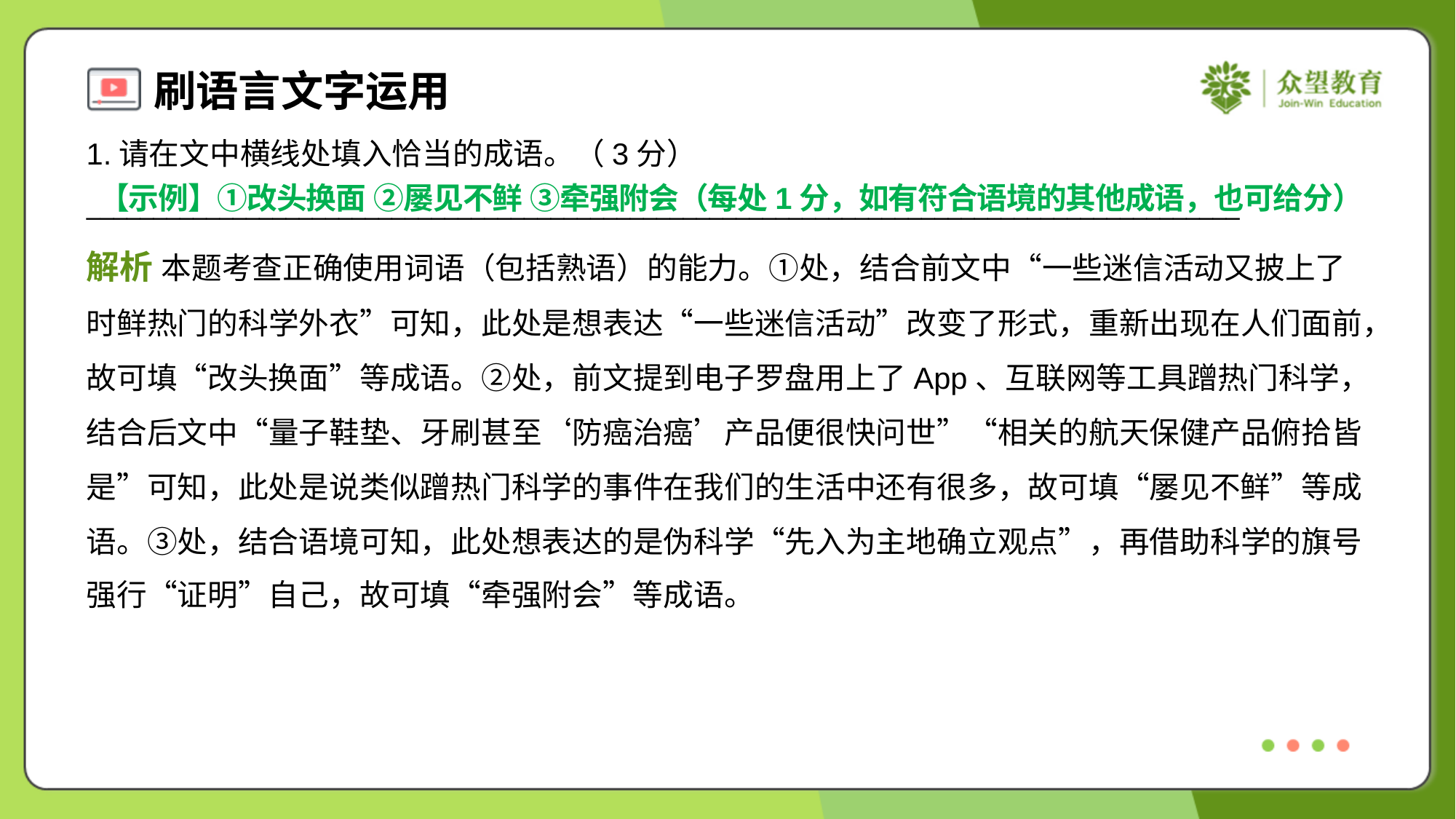

1.请在文中横线处填入恰当的成语。（3分）
_______________________________________________________________________________________
【示例】①改头换面 ②屡见不鲜 ③牵强附会（每处1分，如有符合语境的其他成语，也可给分）
解析 本题考查正确使用词语（包括熟语）的能力。①处，结合前文中“一些迷信活动又披上了
时鲜热门的科学外衣”可知，此处是想表达“一些迷信活动”改变了形式，重新出现在人们面前，
故可填“改头换面”等成语。②处，前文提到电子罗盘用上了App、互联网等工具蹭热门科学，
结合后文中“量子鞋垫、牙刷甚至‘防癌治癌’产品便很快问世”“相关的航天保健产品俯拾皆
是”可知，此处是说类似蹭热门科学的事件在我们的生活中还有很多，故可填“屡见不鲜”等成
语。③处，结合语境可知，此处想表达的是伪科学“先入为主地确立观点”，再借助科学的旗号
强行“证明”自己，故可填“牵强附会”等成语。